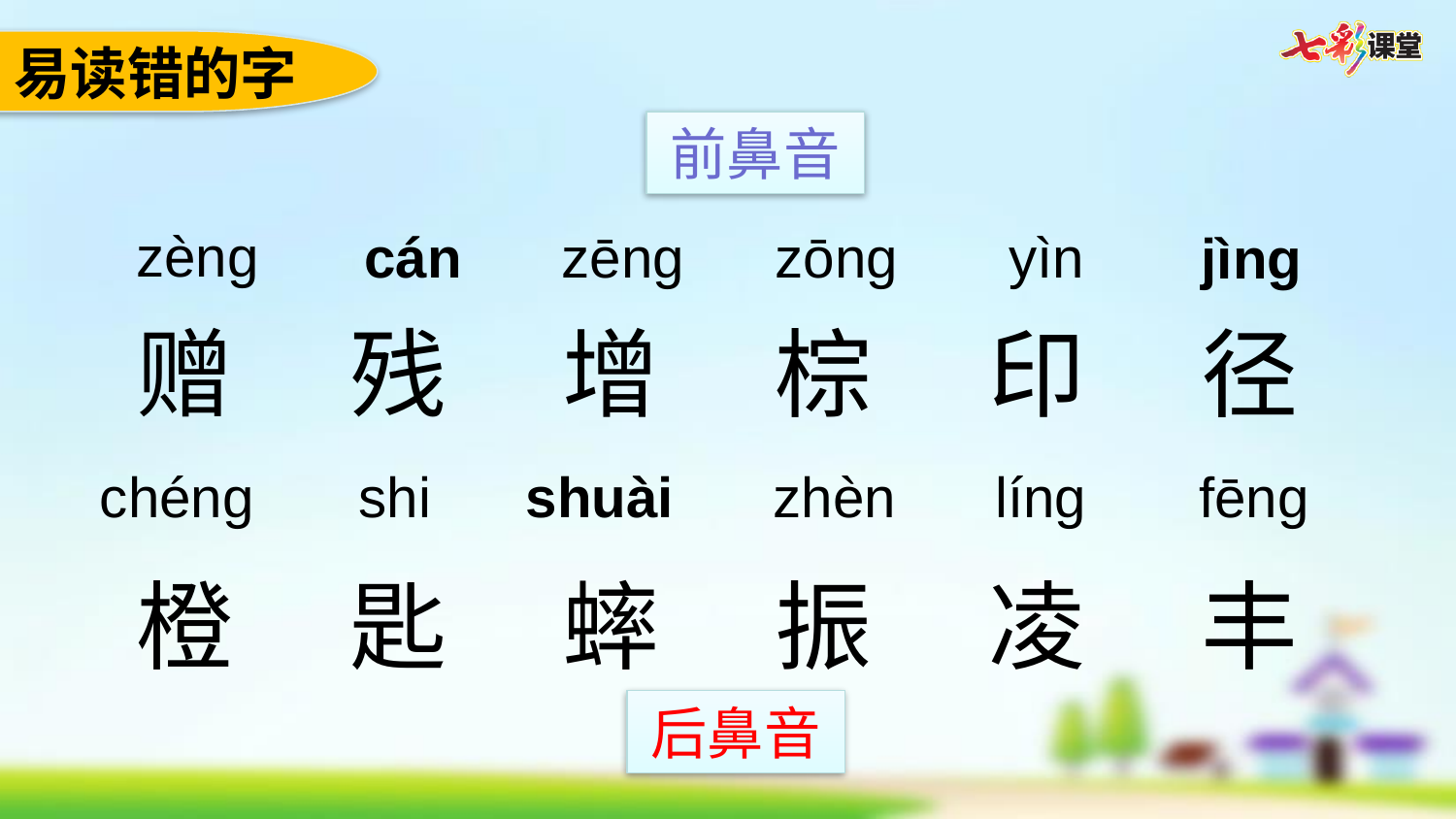

易读错的字
前鼻音
zèng
cán
zēng
zōng
yìn
jìng
赠
残
增
棕
印
径
chéng
shi
zhèn
líng
shuài
fēng
橙
匙
蟀
振
凌
丰
后鼻音